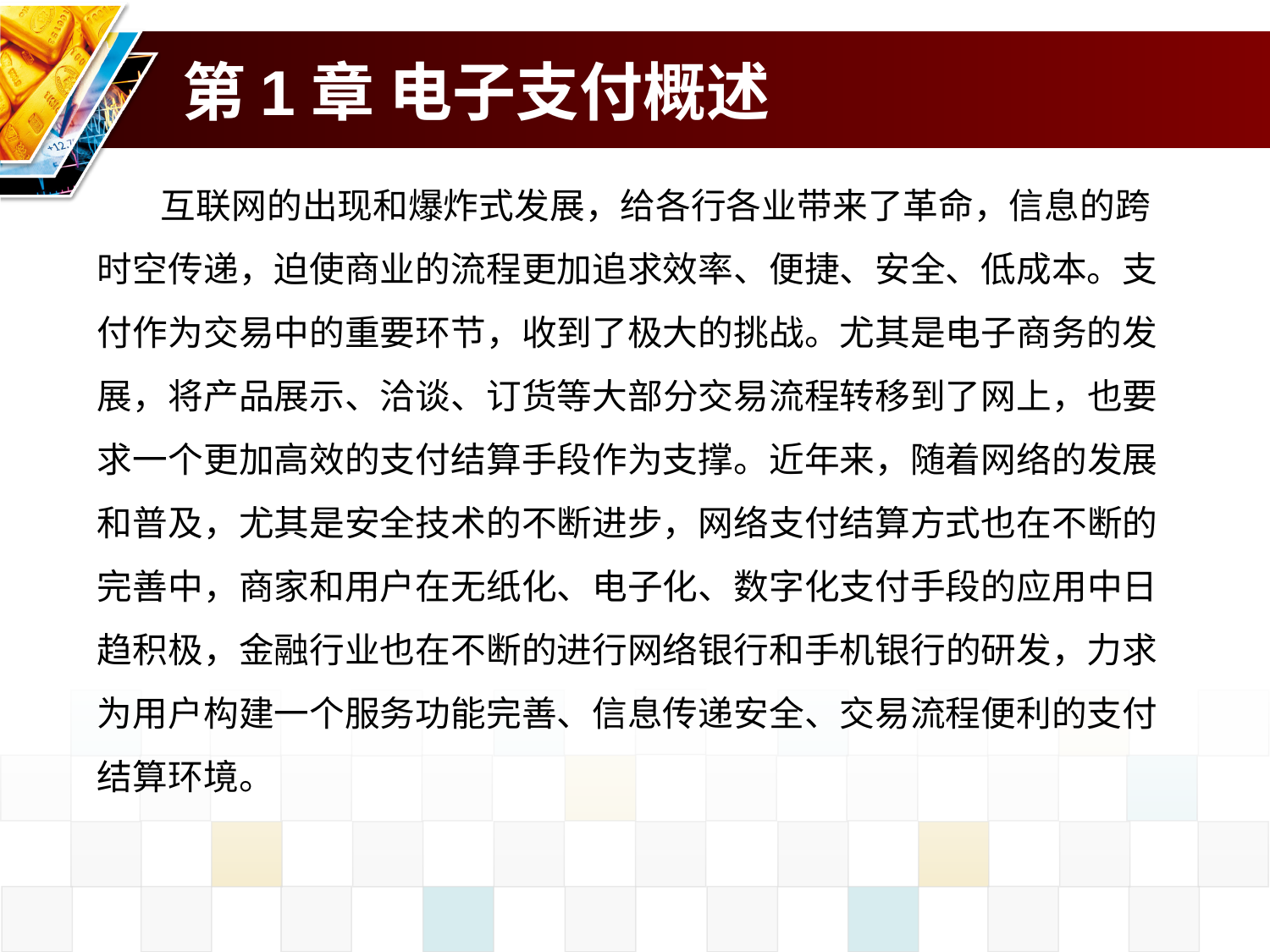

# 第1章 电子支付概述
互联网的出现和爆炸式发展，给各行各业带来了革命，信息的跨时空传递，迫使商业的流程更加追求效率、便捷、安全、低成本。支付作为交易中的重要环节，收到了极大的挑战。尤其是电子商务的发展，将产品展示、洽谈、订货等大部分交易流程转移到了网上，也要求一个更加高效的支付结算手段作为支撑。近年来，随着网络的发展和普及，尤其是安全技术的不断进步，网络支付结算方式也在不断的完善中，商家和用户在无纸化、电子化、数字化支付手段的应用中日趋积极，金融行业也在不断的进行网络银行和手机银行的研发，力求为用户构建一个服务功能完善、信息传递安全、交易流程便利的支付结算环境。